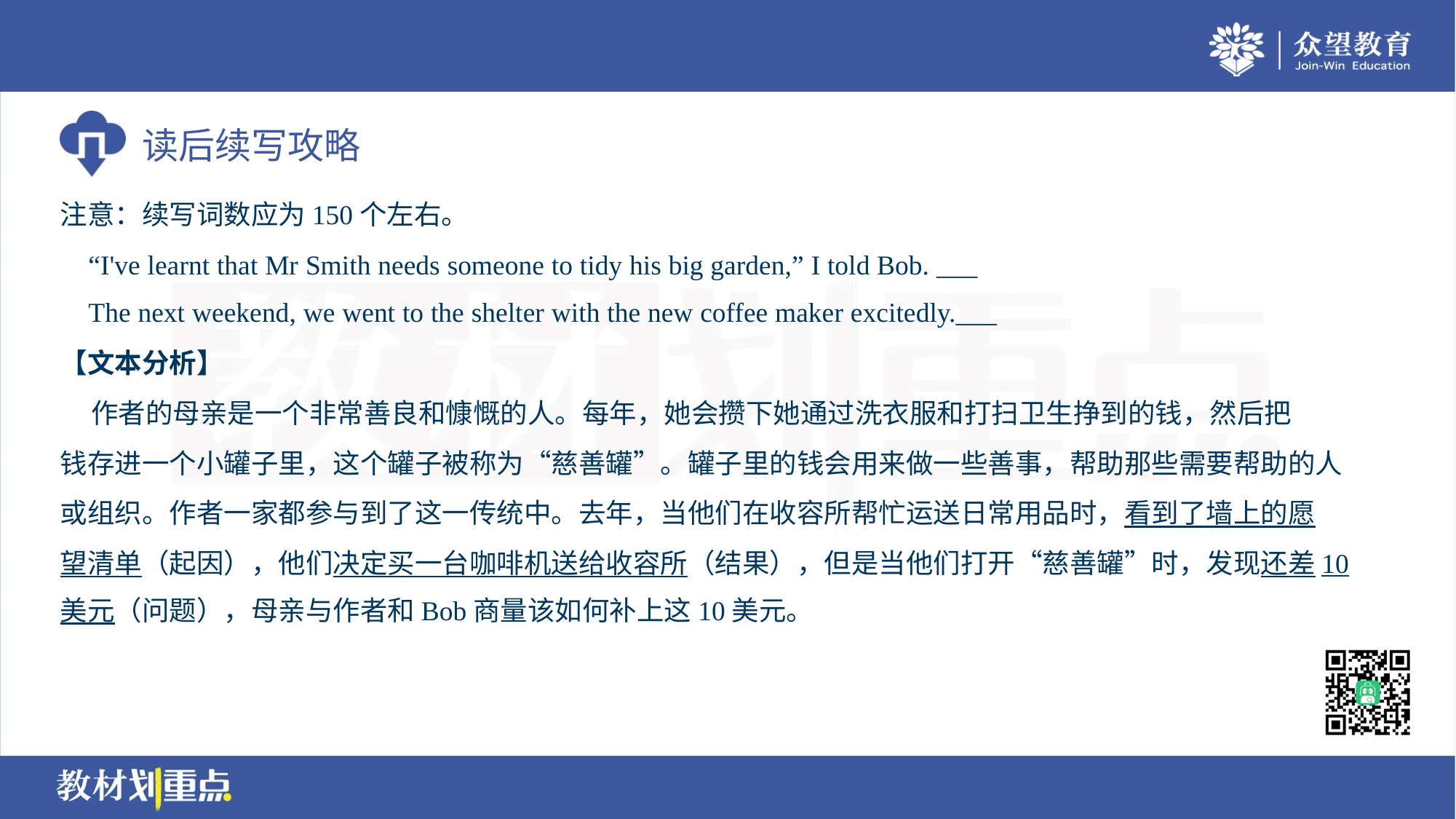

注意：续写词数应为150个左右。
    “I've learnt that Mr Smith needs someone to tidy his big garden,” I told Bob. ___
    The next weekend, we went to the shelter with the new coffee maker excitedly.___
【文本分析】
    作者的母亲是一个非常善良和慷慨的人。每年，她会攒下她通过洗衣服和打扫卫生挣到的钱，然后把
钱存进一个小罐子里，这个罐子被称为“慈善罐”。罐子里的钱会用来做一些善事，帮助那些需要帮助的人
或组织。作者一家都参与到了这一传统中。去年，当他们在收容所帮忙运送日常用品时，看到了墙上的愿
望清单（起因），他们决定买一台咖啡机送给收容所（结果），但是当他们打开“慈善罐”时，发现还差10
美元（问题），母亲与作者和Bob商量该如何补上这10美元。